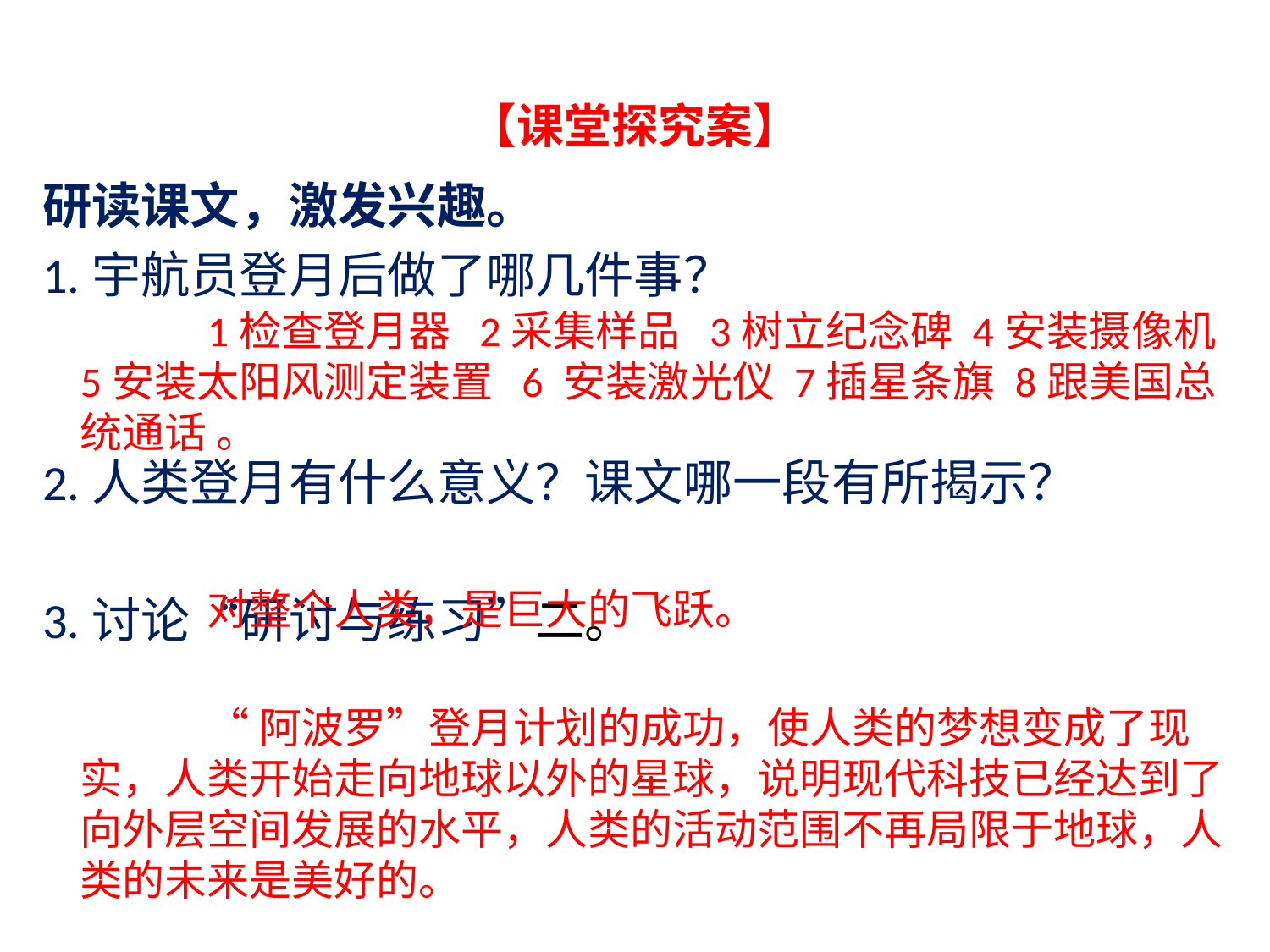

# 【课堂探究案】
研读课文，激发兴趣。
1.宇航员登月后做了哪几件事？

2.人类登月有什么意义？课文哪一段有所揭示？

3.讨论“研讨与练习”二。

		1检查登月器  2采集样品  3树立纪念碑 4安装摄像机 5安装太阳风测定装置  6 安装激光仪 7插星条旗 8跟美国总统通话 。

		对整个人类，是巨大的飞跃。

		“阿波罗”登月计划的成功，使人类的梦想变成了现实，人类开始走向地球以外的星球，说明现代科技已经达到了向外层空间发展的水平，人类的活动范围不再局限于地球，人类的未来是美好的。